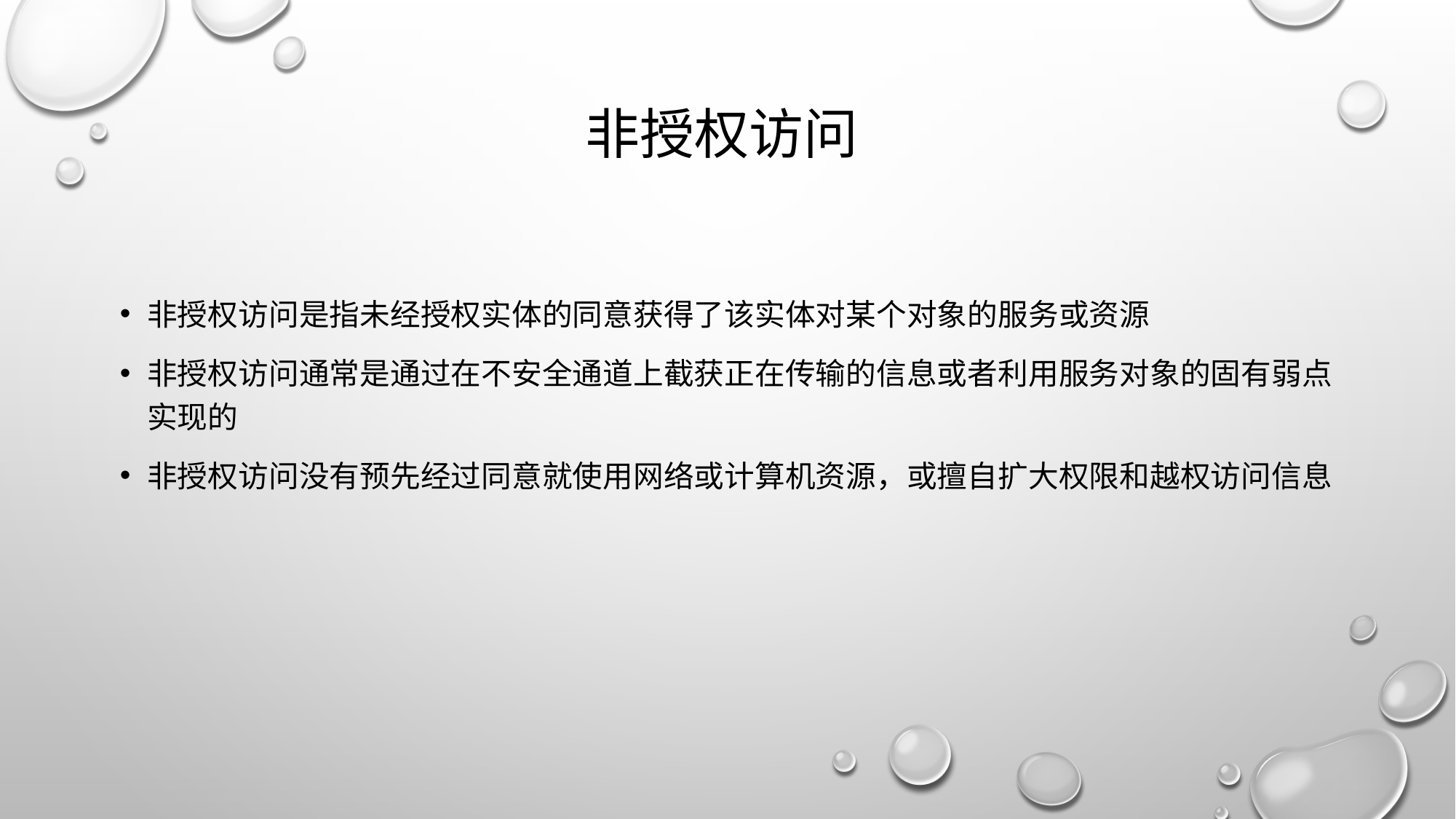

# 非授权访问
非授权访问是指未经授权实体的同意获得了该实体对某个对象的服务或资源
非授权访问通常是通过在不安全通道上截获正在传输的信息或者利用服务对象的固有弱点实现的
非授权访问没有预先经过同意就使用网络或计算机资源，或擅自扩大权限和越权访问信息